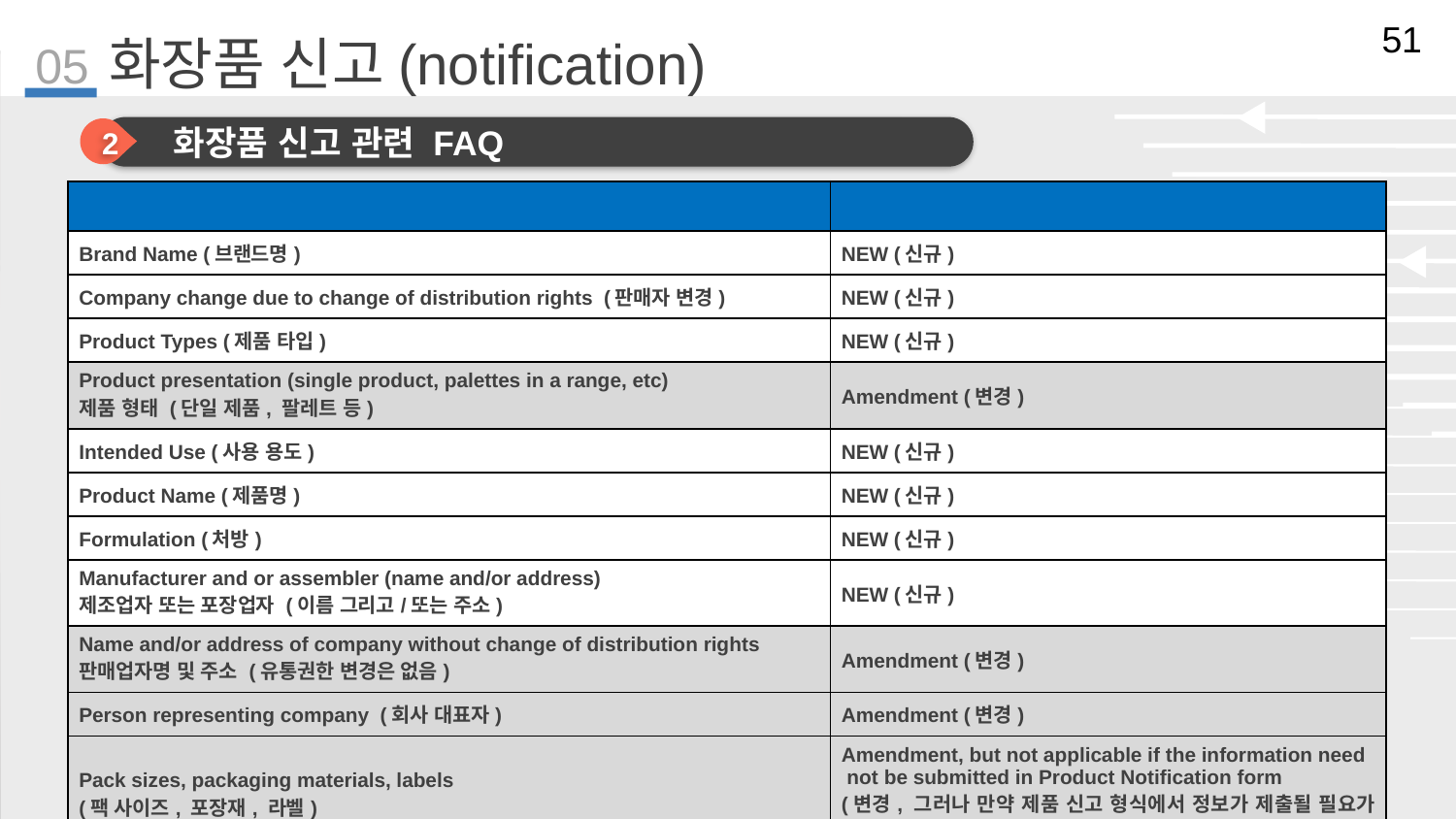

51
05
# 화장품 신고(notification)
2

화장품 신고 관련 FAQ
| Types of change (변경 유형) | Product Notification (제품 신고 종류) |
| --- | --- |
| Brand Name (브랜드명) | NEW (신규) |
| Company change due to change of distribution rights (판매자 변경) | NEW (신규) |
| Product Types (제품 타입) | NEW (신규) |
| Product presentation (single product, palettes in a range, etc) 제품 형태 (단일 제품, 팔레트 등) | Amendment (변경) |
| Intended Use (사용 용도) | NEW (신규) |
| Product Name (제품명) | NEW (신규) |
| Formulation (처방) | NEW (신규) |
| Manufacturer and or assembler (name and/or address) 제조업자 또는 포장업자 (이름 그리고/또는 주소) | NEW (신규) |
| Name and/or address of company without change of distribution rights 판매업자명 및 주소 (유통권한 변경은 없음) | Amendment (변경) |
| Person representing company (회사 대표자) | Amendment (변경) |
| Pack sizes, packaging materials, labels (팩 사이즈, 포장재, 라벨) | Amendment, but not applicable if the information need not be submitted in Product Notification form (변경, 그러나 만약 제품 신고 형식에서 정보가 제출될 필요가 없다면 해당 없음) |